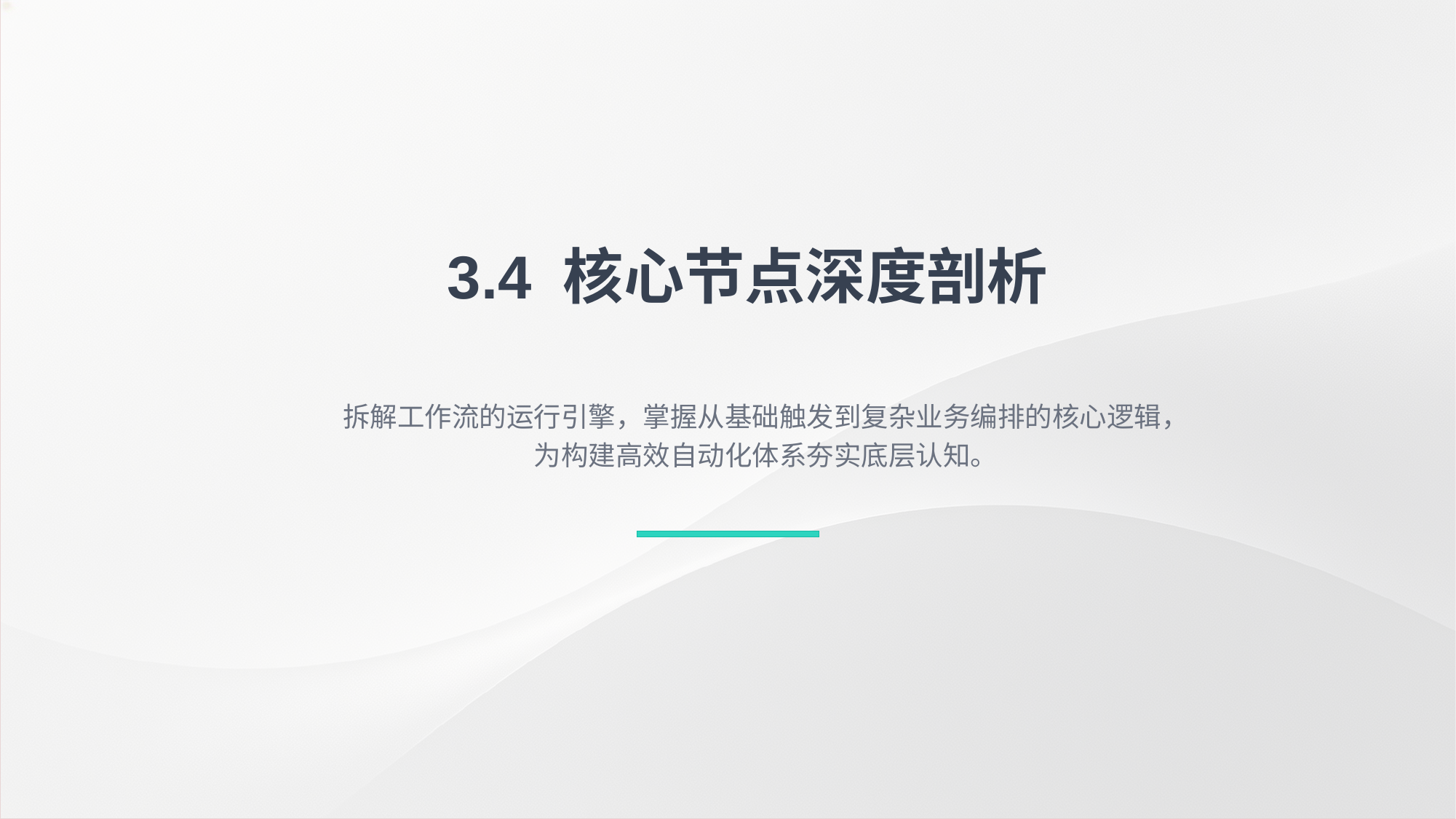

3.4 核心节点深度剖析
拆解工作流的运行引擎，掌握从基础触发到复杂业务编排的核心逻辑，
为构建高效自动化体系夯实底层认知。